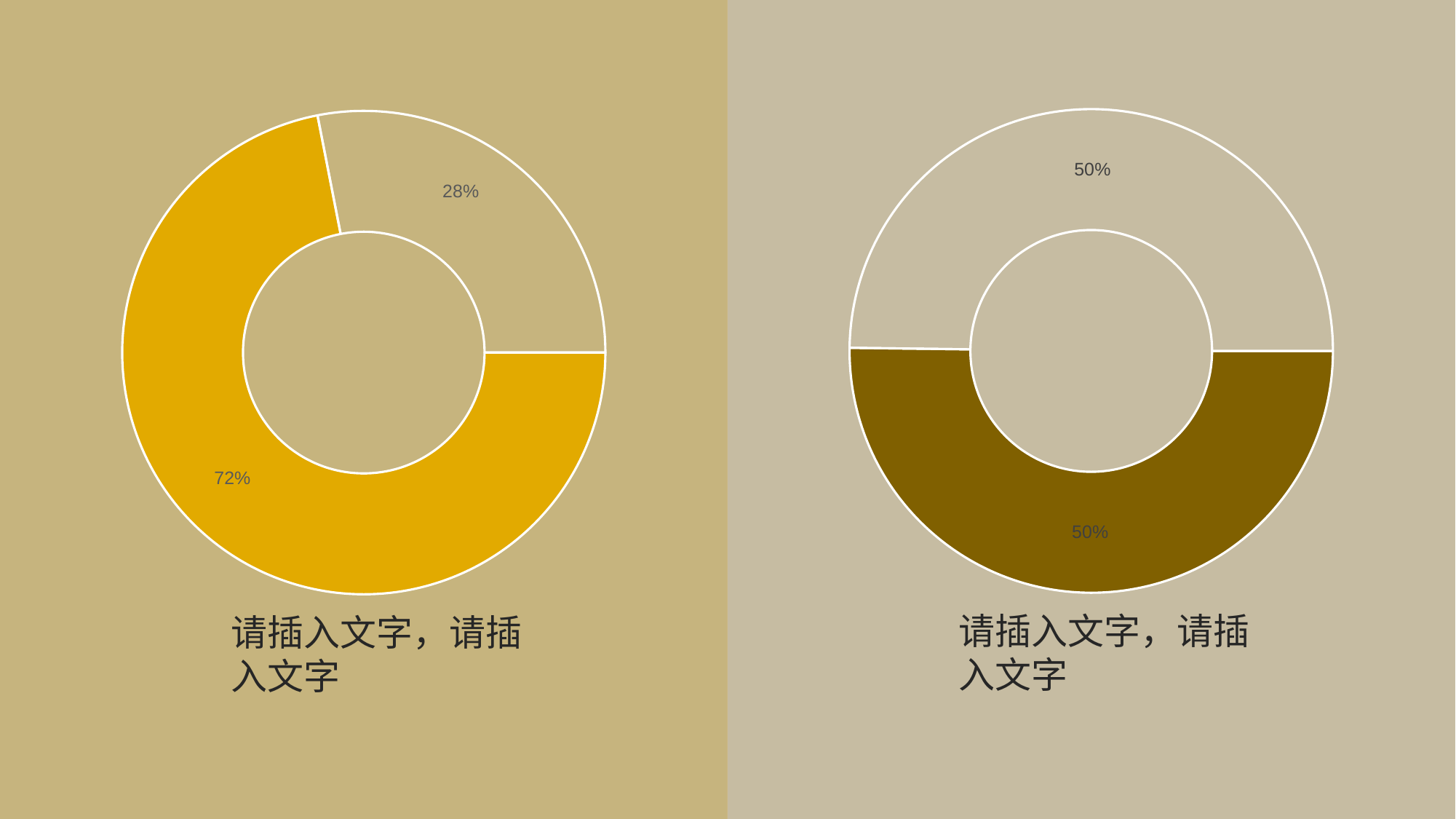

### Chart

| Category | 销售额 |
|---|---|
| 第一季度 | 123.0 |
| 第二季度 | 122.0 |

### Chart

| Category | 销售额 |
|---|---|
| 第一季度 | 8.2 |
| 第二季度 | 3.2 |
请插入文字，请插入文字
请插入文字，请插入文字